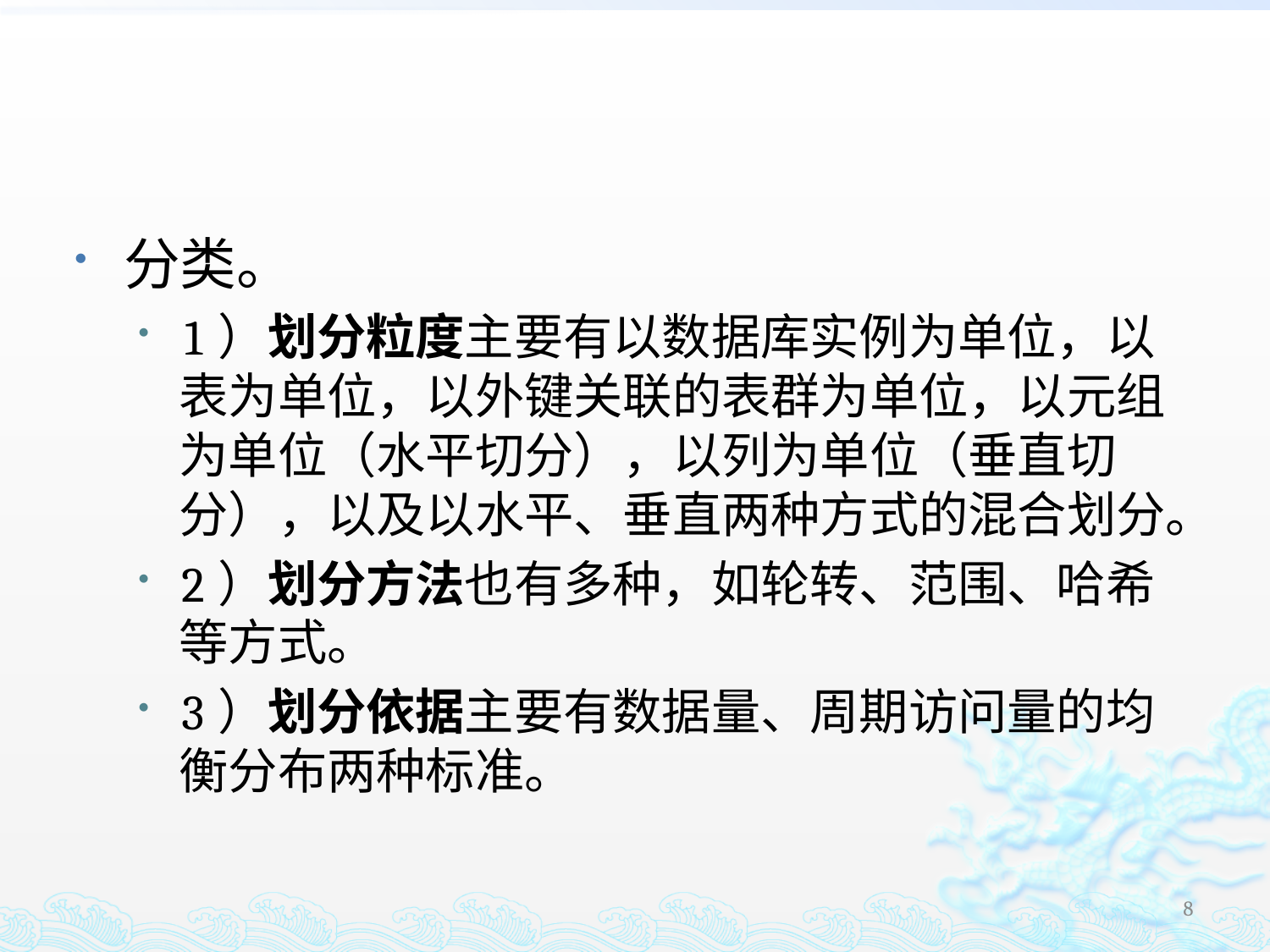

#
分类。
1）划分粒度主要有以数据库实例为单位，以表为单位，以外键关联的表群为单位，以元组为单位（水平切分），以列为单位（垂直切分），以及以水平、垂直两种方式的混合划分。
2）划分方法也有多种，如轮转、范围、哈希等方式。
3）划分依据主要有数据量、周期访问量的均衡分布两种标准。
8